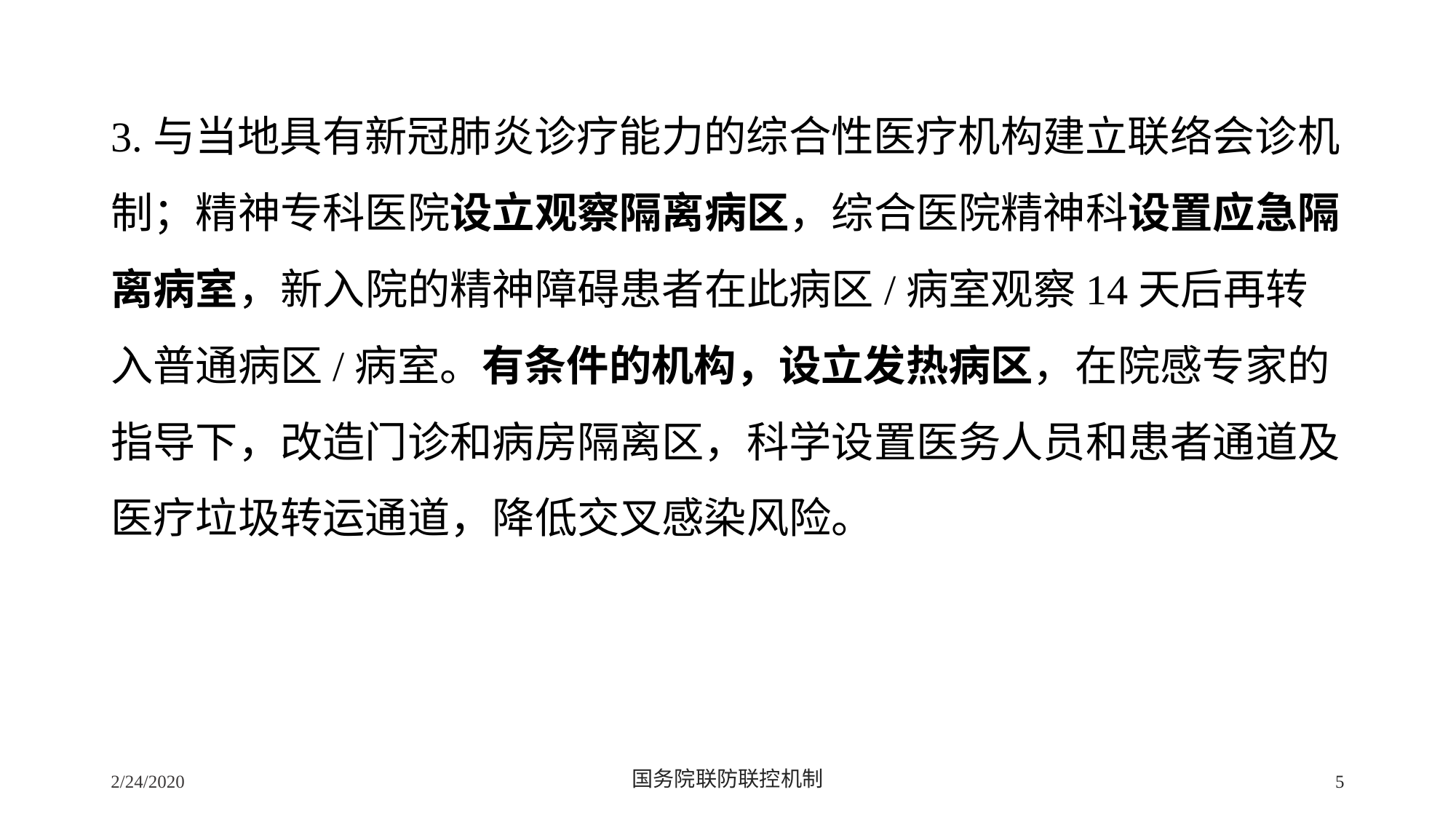

3.与当地具有新冠肺炎诊疗能力的综合性医疗机构建立联络会诊机制；精神专科医院设立观察隔离病区，综合医院精神科设置应急隔离病室，新入院的精神障碍患者在此病区/病室观察14天后再转入普通病区/病室。有条件的机构，设立发热病区，在院感专家的指导下，改造门诊和病房隔离区，科学设置医务人员和患者通道及医疗垃圾转运通道，降低交叉感染风险。

2/24/2020
国务院联防联控机制
5